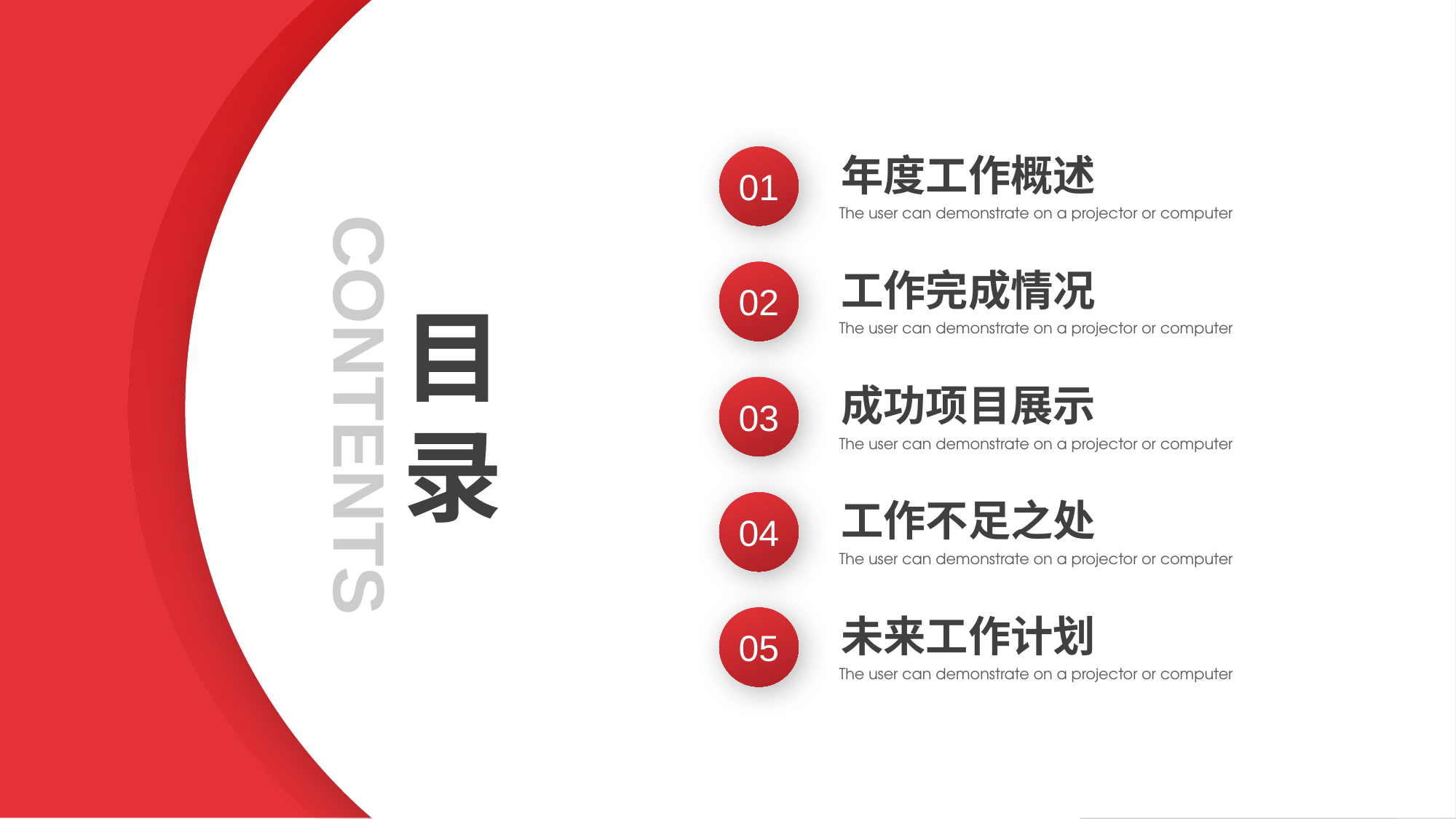

年度工作概述
The user can demonstrate on a projector or computer
01
工作完成情况
The user can demonstrate on a projector or computer
02
目录
CONTENTS
成功项目展示
The user can demonstrate on a projector or computer
03
工作不足之处
The user can demonstrate on a projector or computer
04
未来工作计划
The user can demonstrate on a projector or computer
05